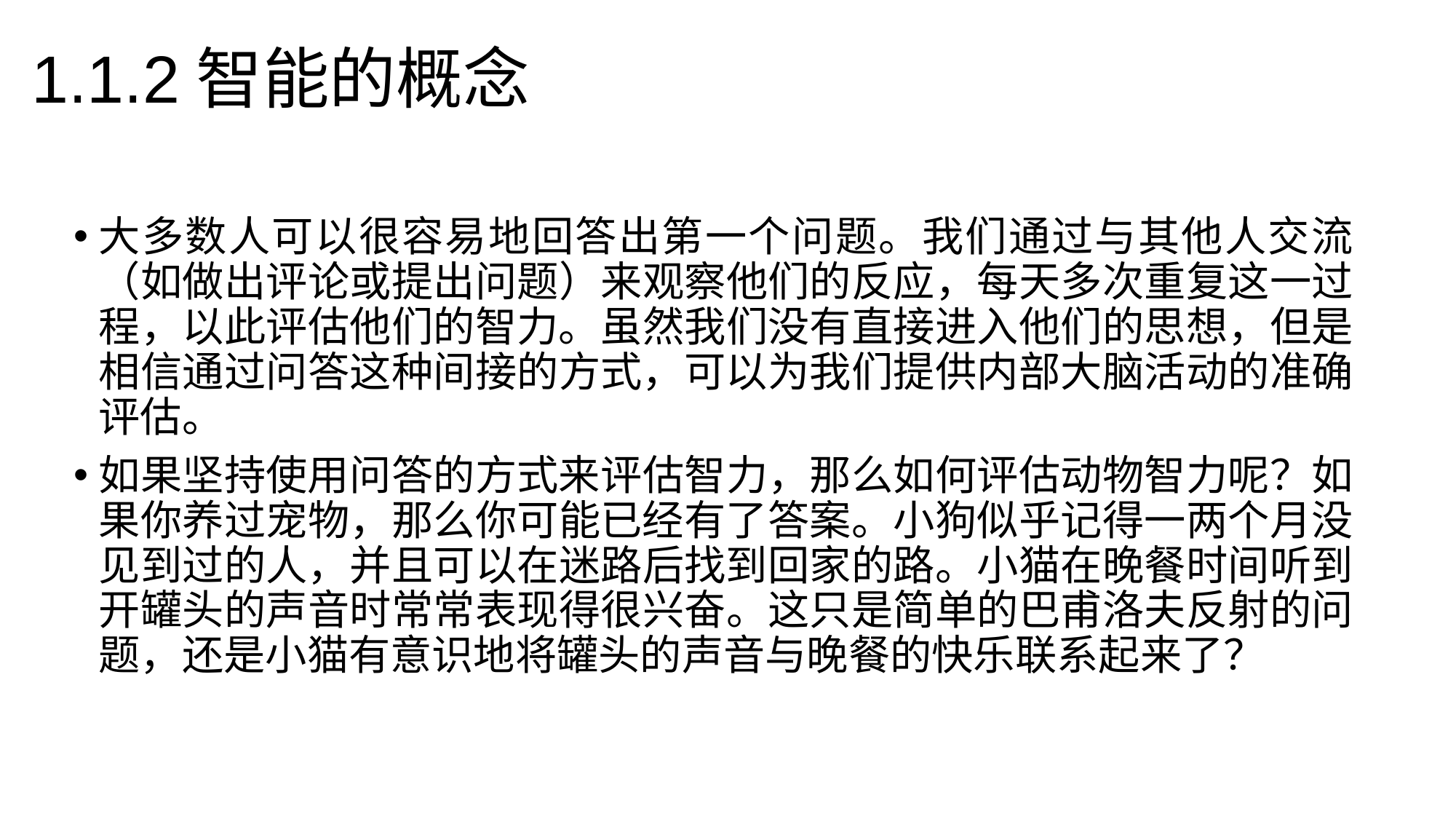

1.1.2智能的概念
大多数人可以很容易地回答出第一个问题。我们通过与其他人交流（如做出评论或提出问题）来观察他们的反应，每天多次重复这一过程，以此评估他们的智力。虽然我们没有直接进入他们的思想，但是相信通过问答这种间接的方式，可以为我们提供内部大脑活动的准确评估。
如果坚持使用问答的方式来评估智力，那么如何评估动物智力呢？如果你养过宠物，那么你可能已经有了答案。小狗似乎记得一两个月没见到过的人，并且可以在迷路后找到回家的路。小猫在晚餐时间听到开罐头的声音时常常表现得很兴奋。这只是简单的巴甫洛夫反射的问题，还是小猫有意识地将罐头的声音与晚餐的快乐联系起来了？